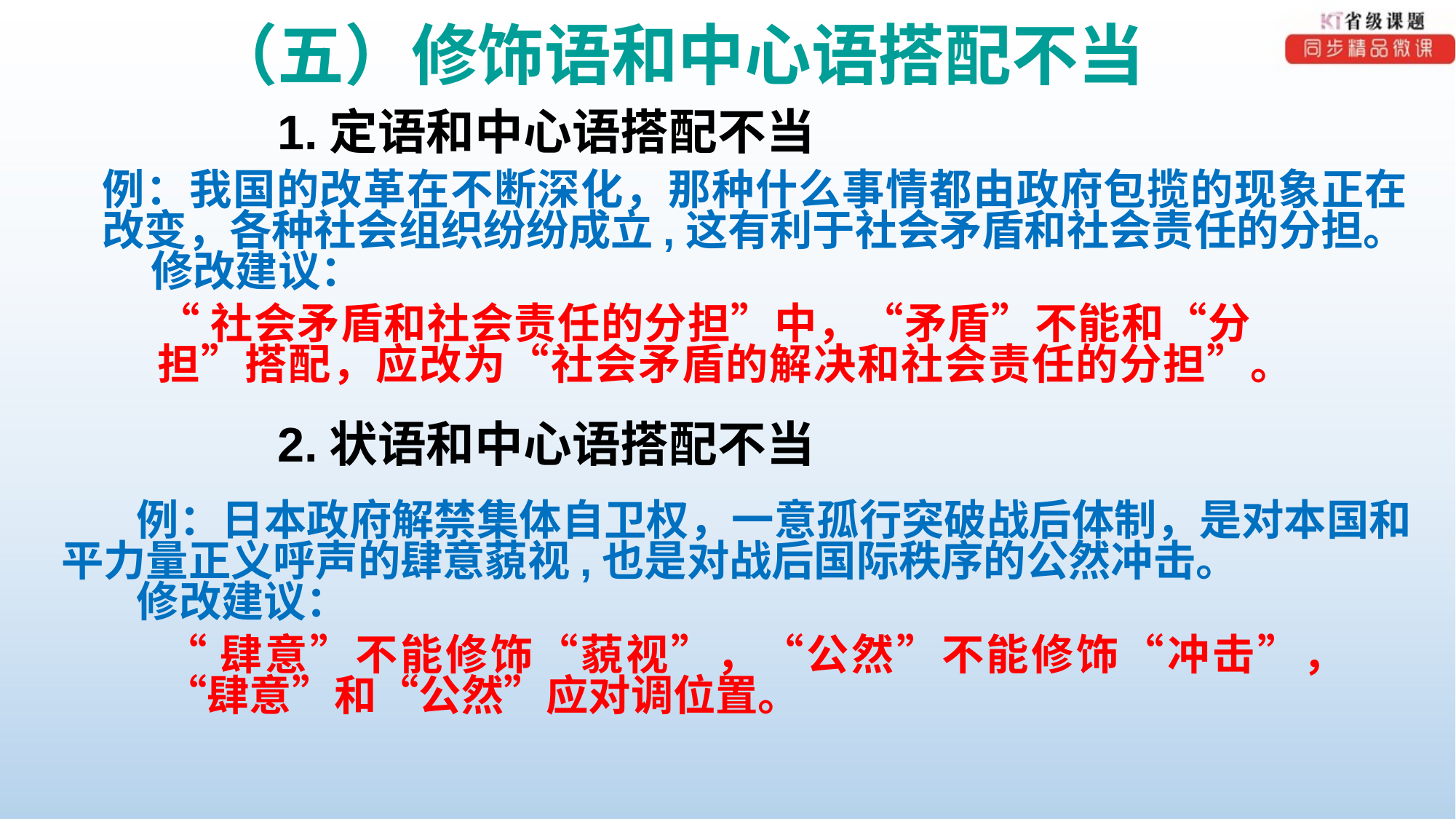

（五）修饰语和中心语搭配不当
1.定语和中心语搭配不当
例：我国的改革在不断深化，那种什么事情都由政府包揽的现象正在改变，各种社会组织纷纷成立,这有利于社会矛盾和社会责任的分担。
    修改建议：
“社会矛盾和社会责任的分担”中，“矛盾”不能和“分担”搭配，应改为“社会矛盾的解决和社会责任的分担”。
2.状语和中心语搭配不当
例：日本政府解禁集体自卫权，一意孤行突破战后体制，是对本国和    平力量正义呼声的肆意藐视,也是对战后国际秩序的公然冲击。
修改建议：
“肆意”不能修饰“藐视”，“公然”不能修饰“冲击”，“肆意”和“公然”应对调位置。